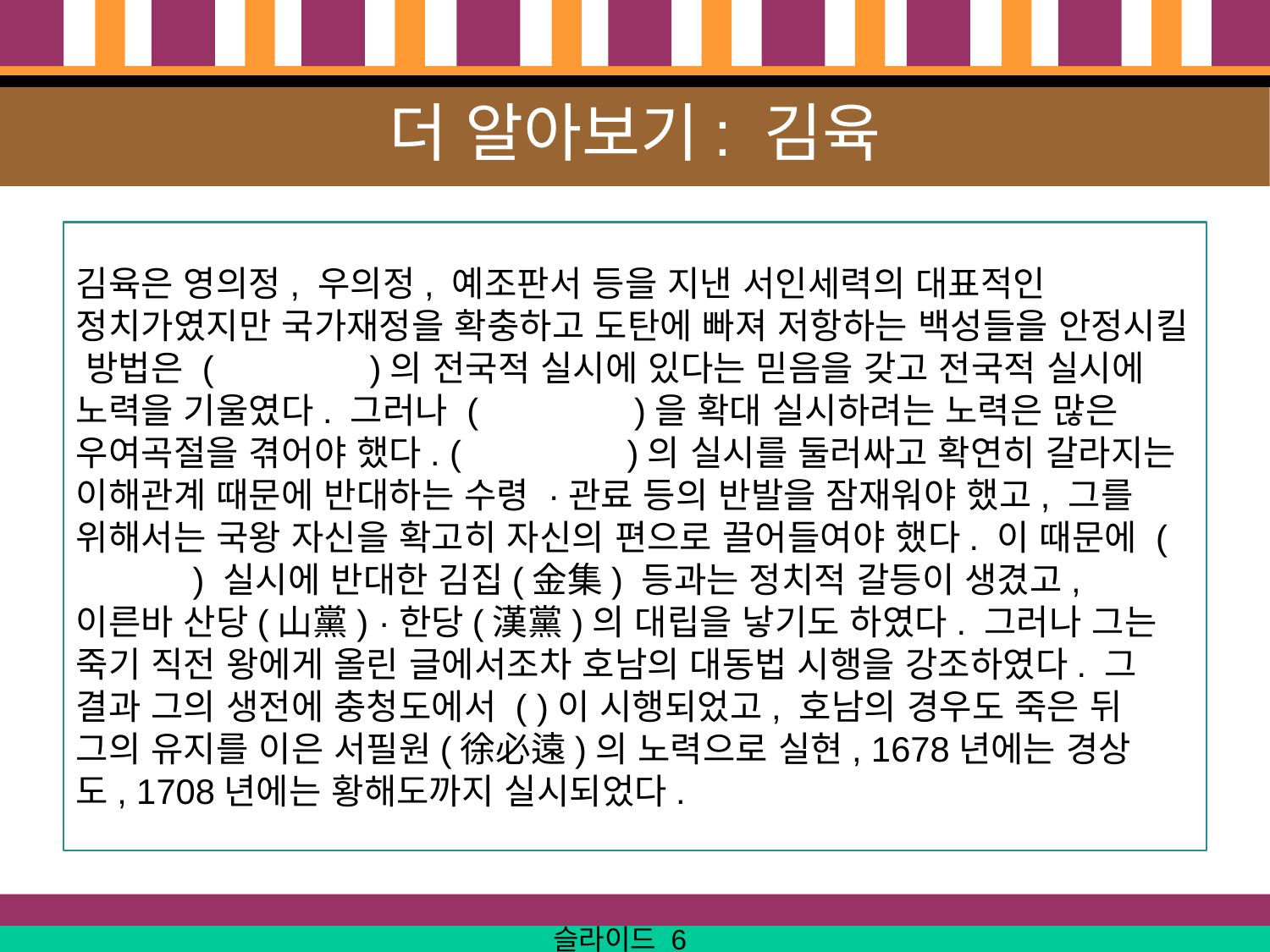

# 더 알아보기: 김육
김육은 영의정, 우의정, 예조판서 등을 지낸 서인세력의 대표적인 정치가였지만 국가재정을 확충하고 도탄에 빠져 저항하는 백성들을 안정시킬 방법은 (                )의 전국적 실시에 있다는 믿음을 갖고 전국적 실시에 노력을 기울였다. 그러나 (                )을 확대 실시하려는 노력은 많은 우여곡절을 겪어야 했다. (                 )의 실시를 둘러싸고 확연히 갈라지는 이해관계 때문에 반대하는 수령 ·관료 등의 반발을 잠재워야 했고, 그를 위해서는 국왕 자신을 확고히 자신의 편으로 끌어들여야 했다. 이 때문에 (               ) 실시에 반대한 김집(金集) 등과는 정치적 갈등이 생겼고, 이른바 산당(山黨) ·한당(漢黨)의 대립을 낳기도 하였다. 그러나 그는 죽기 직전 왕에게 올린 글에서조차 호남의 대동법 시행을 강조하였다. 그 결과 그의 생전에 충청도에서 ( )이 시행되었고, 호남의 경우도 죽은 뒤 그의 유지를 이은 서필원(徐必遠)의 노력으로 실현, 1678년에는 경상도, 1708년에는 황해도까지 실시되었다.
슬라이드 6